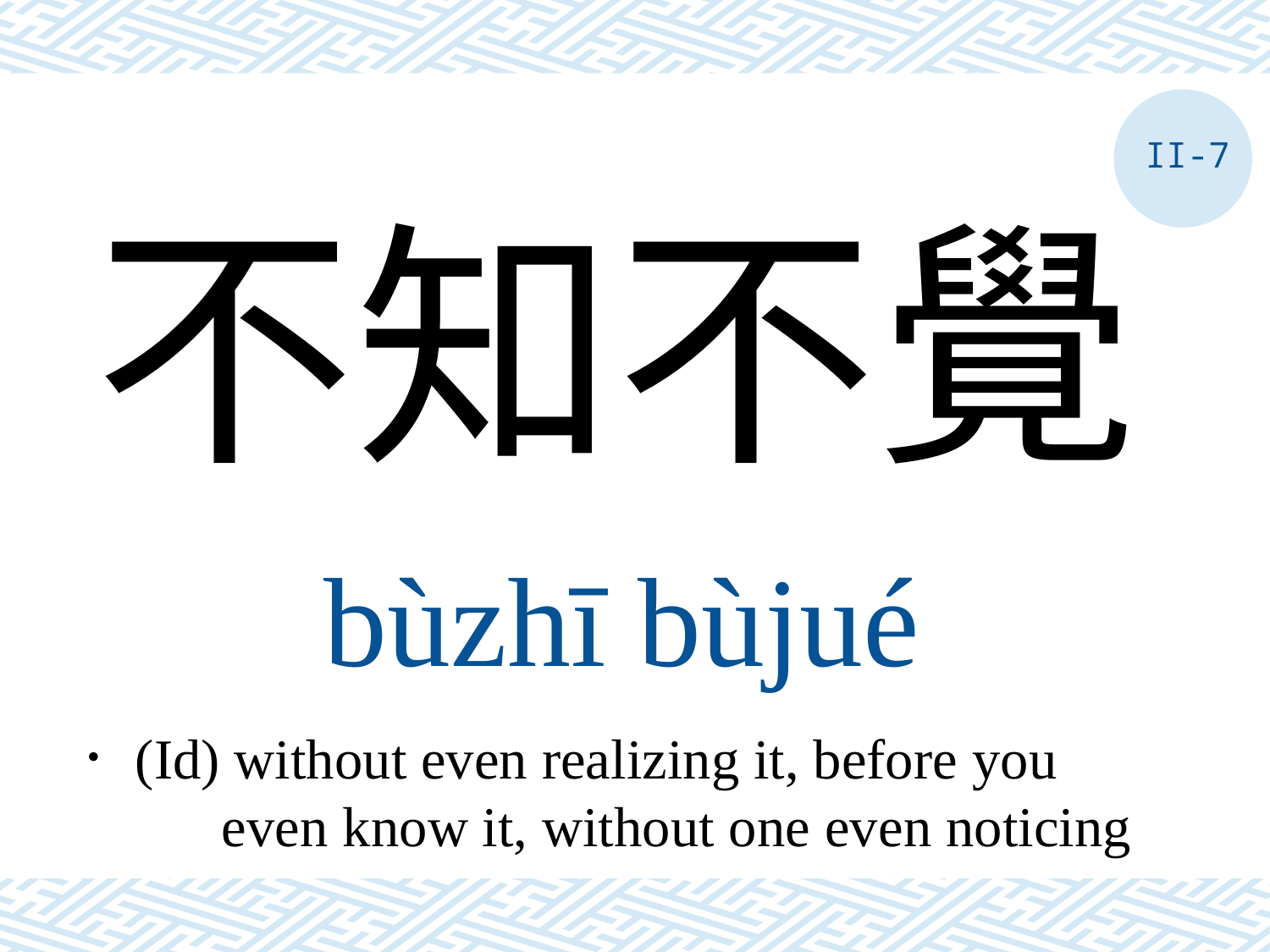

II-7

不知不覺
bùzhī bùjué
．(Id) without even realizing it, before you
           even know it, without one even noticing